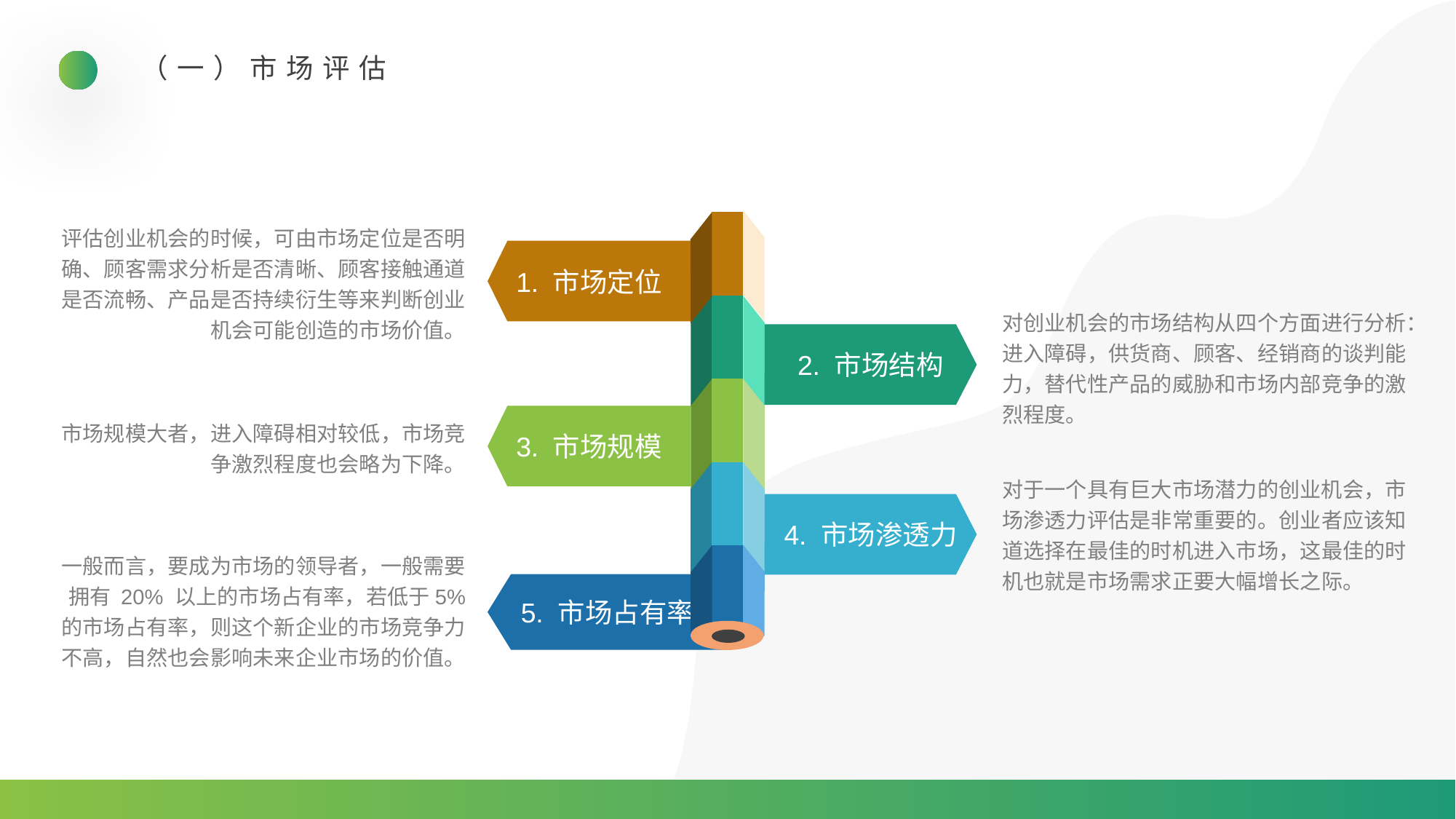

（一）市场评估

评估创业机会的时候，可由市场定位是否明确、顾客需求分析是否清晰、顾客接触通道是否流畅、产品是否持续衍生等来判断创业机会可能创造的市场价值。
1. 市场定位

2. 市场结构
对创业机会的市场结构从四个方面进行分析：进入障碍，供货商、顾客、经销商的谈判能力，替代性产品的威胁和市场内部竞争的激烈程度。

市场规模大者，进入障碍相对较低，市场竞争激烈程度也会略为下降。
3. 市场规模

对于一个具有巨大市场潜力的创业机会，市场渗透力评估是非常重要的。创业者应该知道选择在最佳的时机进入市场，这最佳的时机也就是市场需求正要大幅增长之际。
4. 市场渗透力

一般而言，要成为市场的领导者，一般需要拥有 20% 以上的市场占有率，若低于5% 的市场占有率，则这个新企业的市场竞争力不高，自然也会影响未来企业市场的价值。
5. 市场占有率